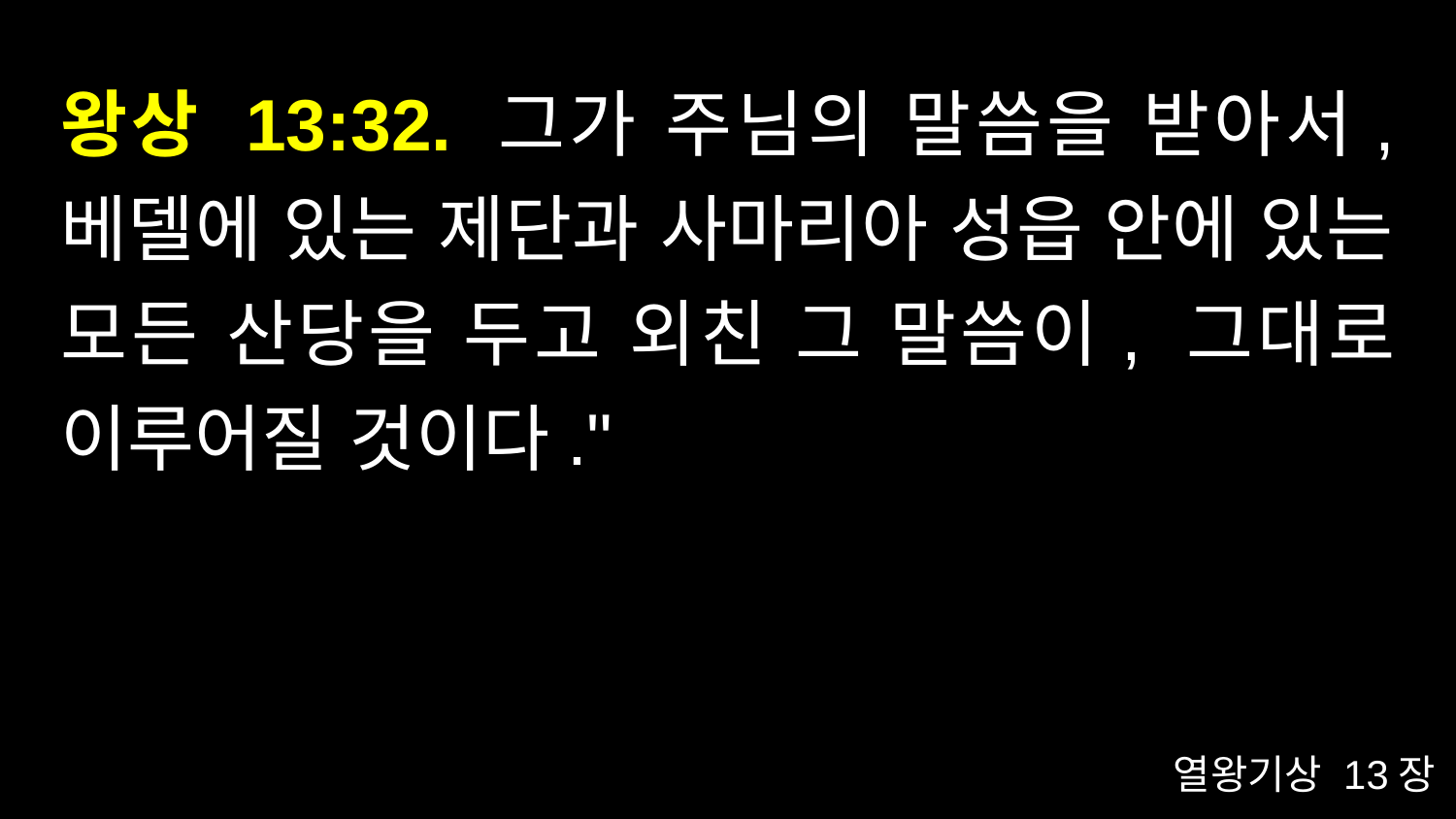

# 왕상 13:32. 그가 주님의 말씀을 받아서, 베델에 있는 제단과 사마리아 성읍 안에 있는 모든 산당을 두고 외친 그 말씀이, 그대로 이루어질 것이다."
열왕기상 13장